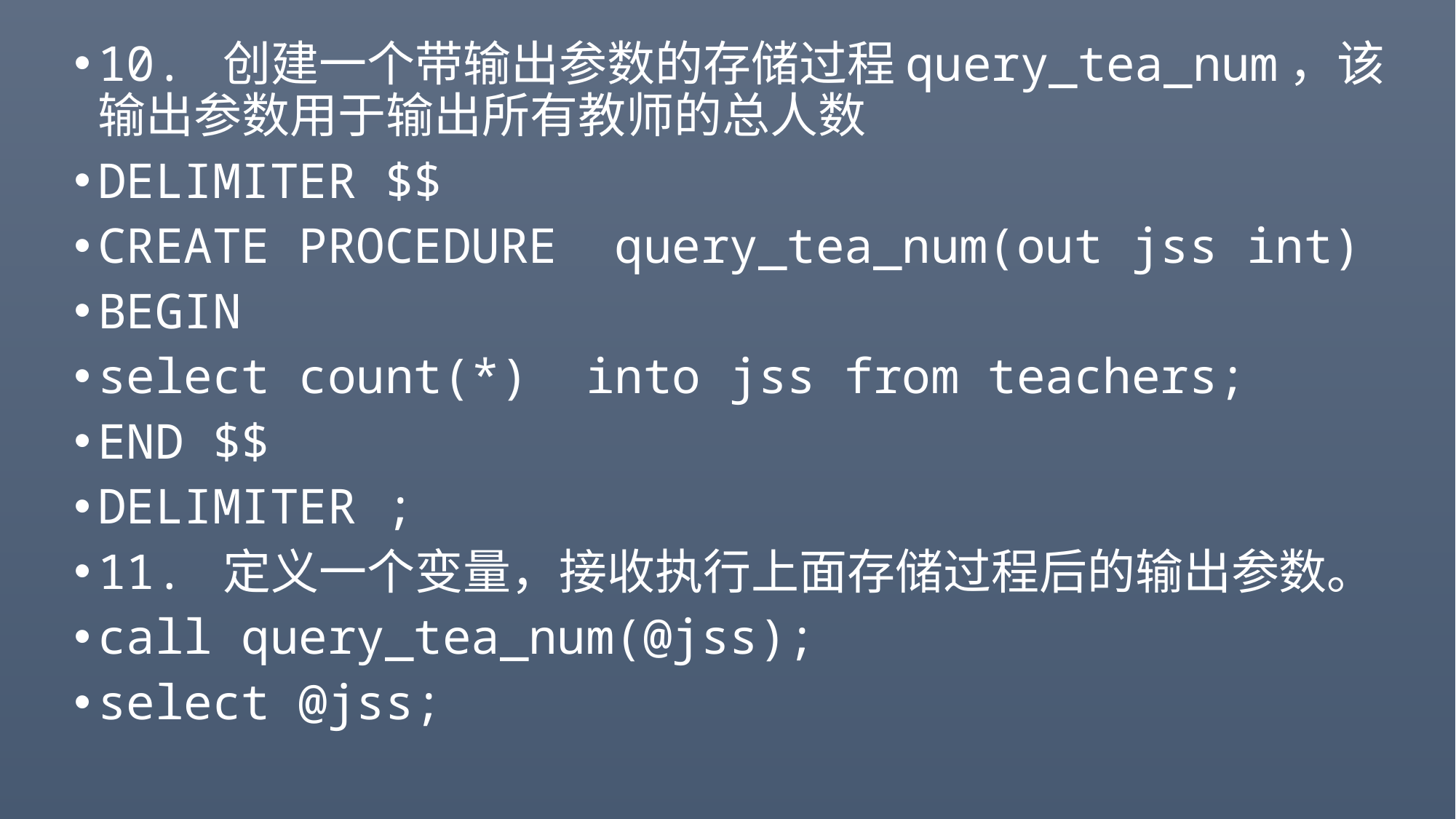

#
10. 创建一个带输出参数的存储过程query_tea_num，该输出参数用于输出所有教师的总人数
DELIMITER $$
CREATE PROCEDURE  query_tea_num(out jss int)
BEGIN
select count(*)  into jss from teachers;
END $$
DELIMITER ;
11. 定义一个变量，接收执行上面存储过程后的输出参数。
call query_tea_num(@jss);
select @jss;